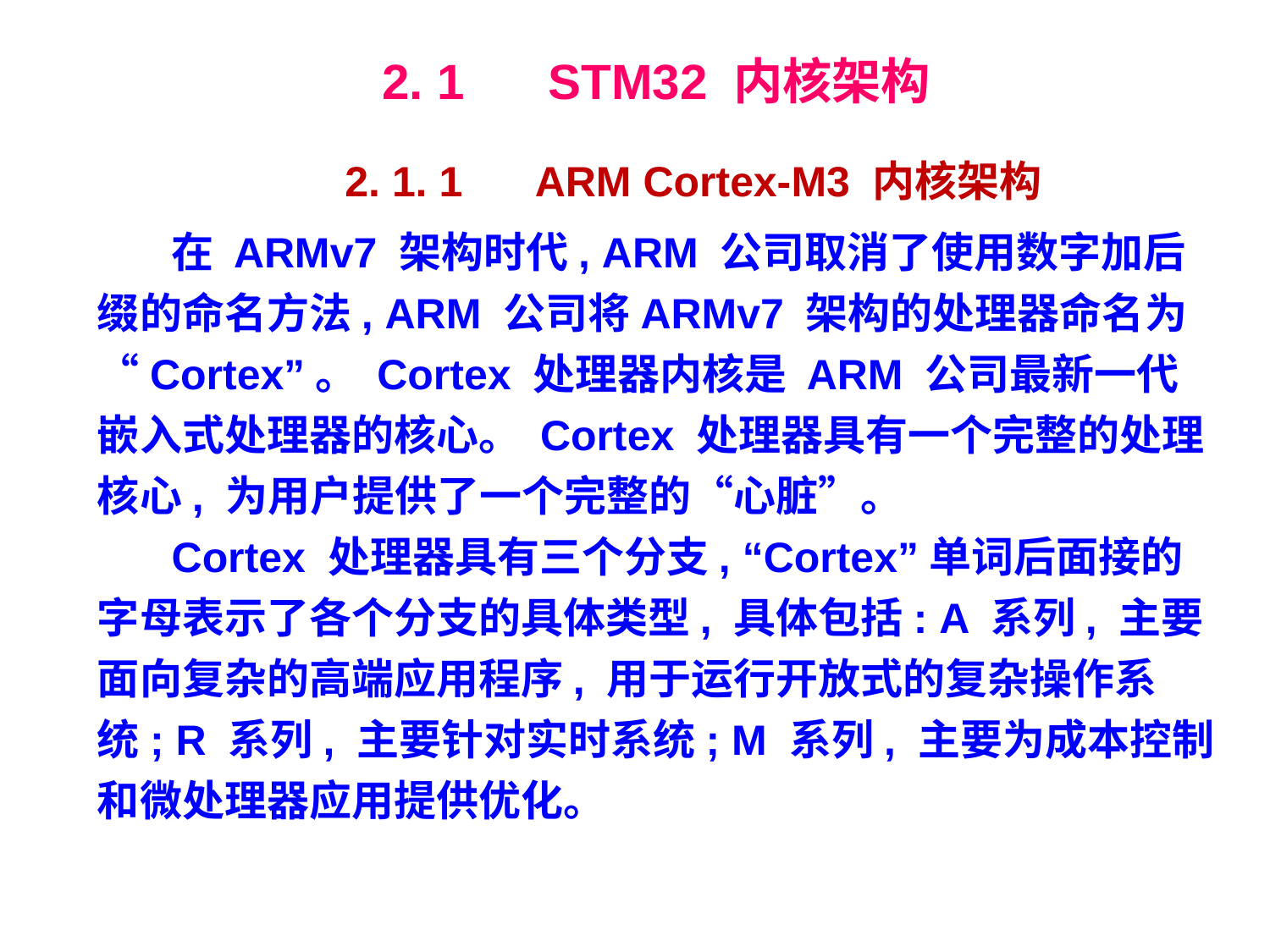

# 2. 1　 STM32 内核架构
2. 1. 1　 ARM Cortex-M3 内核架构
在 ARMv7 架构时代, ARM 公司取消了使用数字加后缀的命名方法, ARM 公司将ARMv7 架构的处理器命名为“Cortex”。 Cortex 处理器内核是 ARM 公司最新一代嵌入式处理器的核心。 Cortex 处理器具有一个完整的处理核心, 为用户提供了一个完整的“心脏”。
Cortex 处理器具有三个分支, “Cortex”单词后面接的字母表示了各个分支的具体类型, 具体包括: A 系列, 主要面向复杂的高端应用程序, 用于运行开放式的复杂操作系统; R 系列, 主要针对实时系统; M 系列, 主要为成本控制和微处理器应用提供优化。